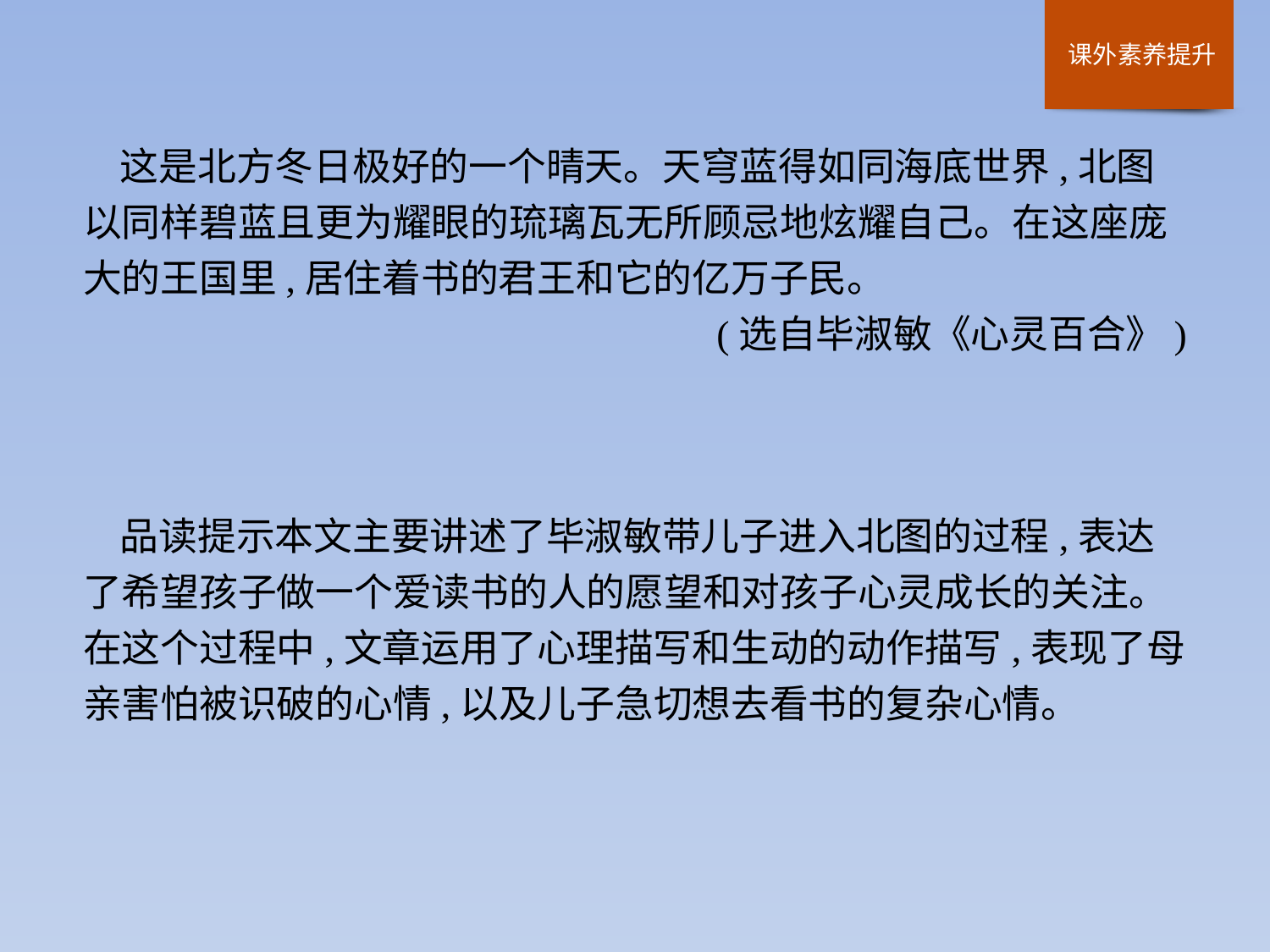

这是北方冬日极好的一个晴天。天穹蓝得如同海底世界,北图以同样碧蓝且更为耀眼的琉璃瓦无所顾忌地炫耀自己。在这座庞大的王国里,居住着书的君王和它的亿万子民。
(选自毕淑敏《心灵百合》)
品读提示本文主要讲述了毕淑敏带儿子进入北图的过程,表达了希望孩子做一个爱读书的人的愿望和对孩子心灵成长的关注。在这个过程中,文章运用了心理描写和生动的动作描写,表现了母亲害怕被识破的心情,以及儿子急切想去看书的复杂心情。